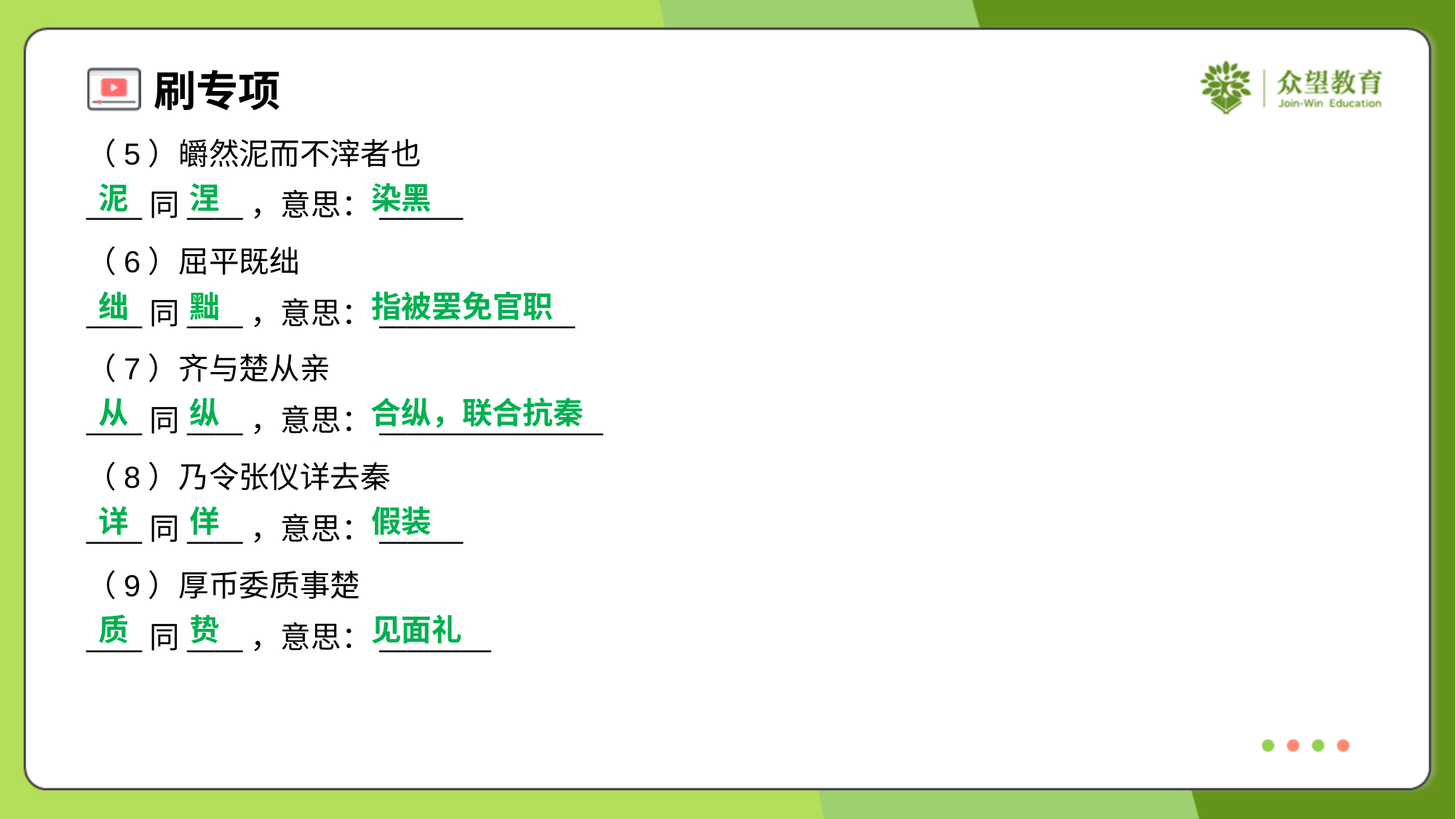

（5）皭然泥而不滓者也
____同____，意思：______
泥
涅
染黑
（6）屈平既绌
____同____，意思：______________
绌
黜
指被罢免官职
（7）齐与楚从亲
____同____，意思：________________
从
纵
合纵，联合抗秦
（8）乃令张仪详去秦
____同____，意思：______
详
佯
假装
（9）厚币委质事楚
____同____，意思：________
质
贽
见面礼